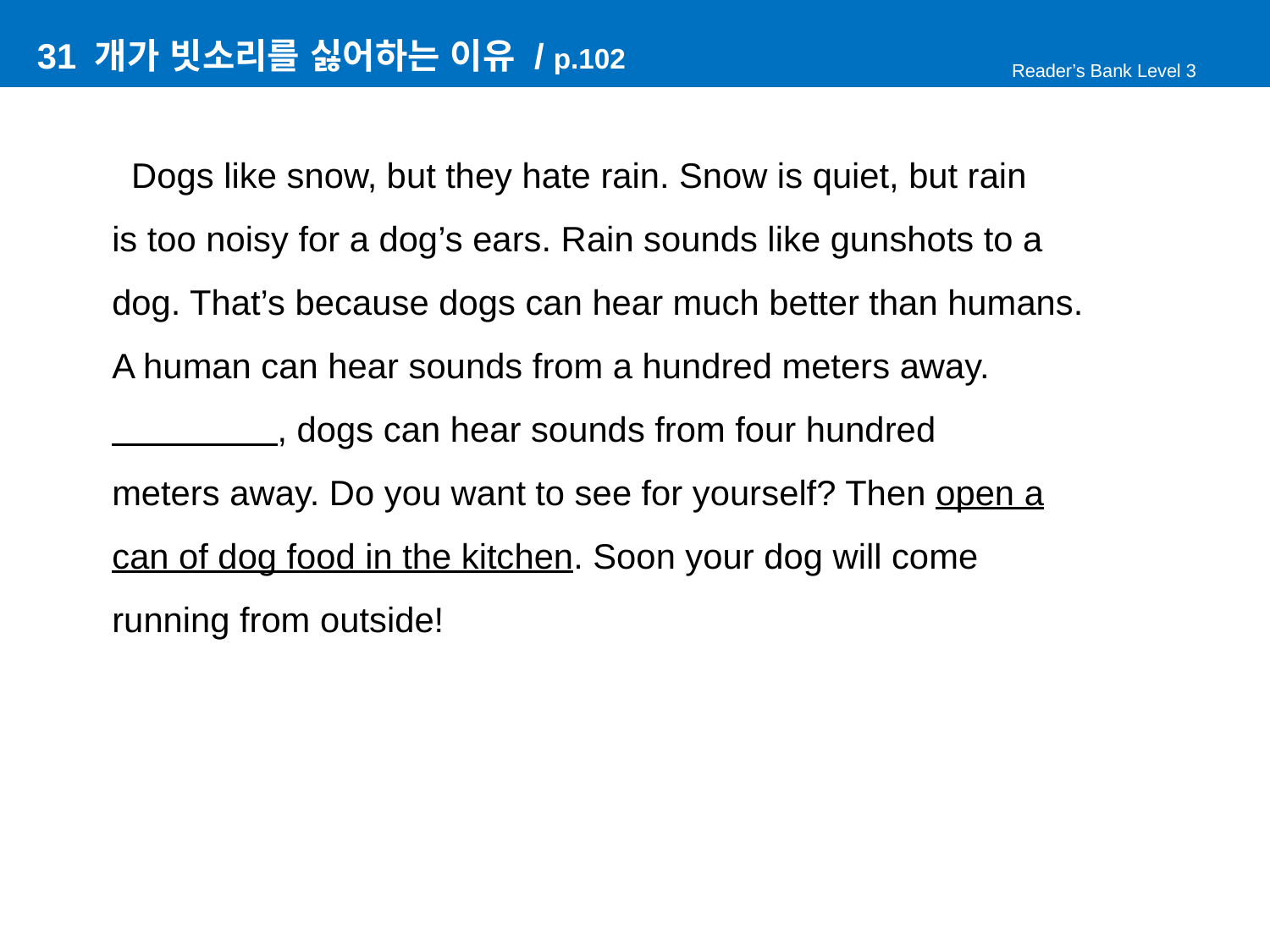

# 31 개가 빗소리를 싫어하는 이유 / p.102
Reader’s Bank Level 3

  Dogs like snow, but they hate rain. Snow is quiet, but rain
is too noisy for a dog’s ears. Rain sounds like gunshots to a
dog. That’s because dogs can hear much better than humans.
A human can hear sounds from a hundred meters away.
                 , dogs can hear sounds from four hundred
meters away. Do you want to see for yourself? Then open a
can of dog food in the kitchen. Soon your dog will come
running from outside!